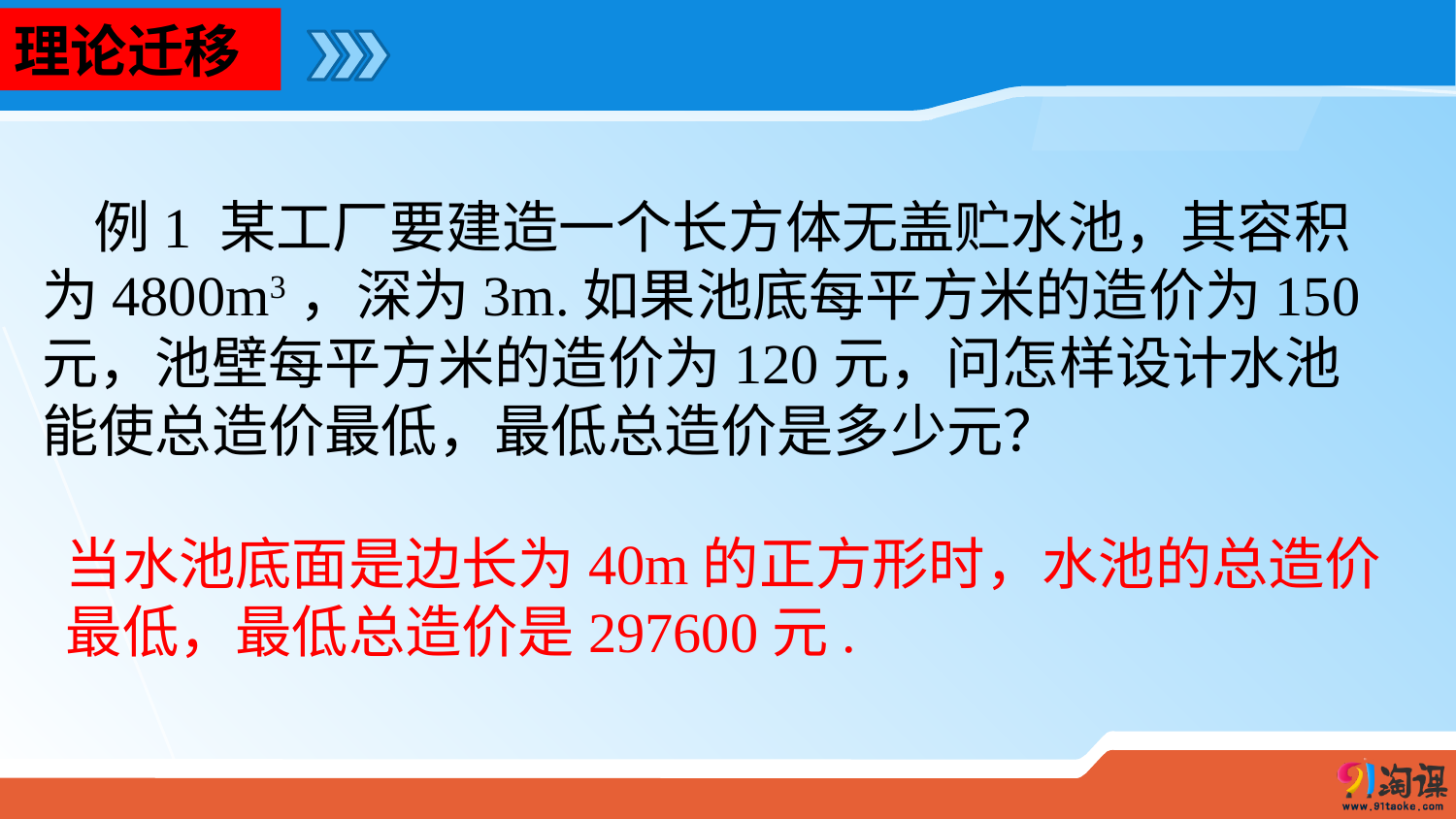

理论迁移
   例1 某工厂要建造一个长方体无盖贮水池，其容积为4800m3，深为3m.如果池底每平方米的造价为150元，池壁每平方米的造价为120元，问怎样设计水池能使总造价最低，最低总造价是多少元？

当水池底面是边长为40m的正方形时，水池的总造价最低，最低总造价是297600元.